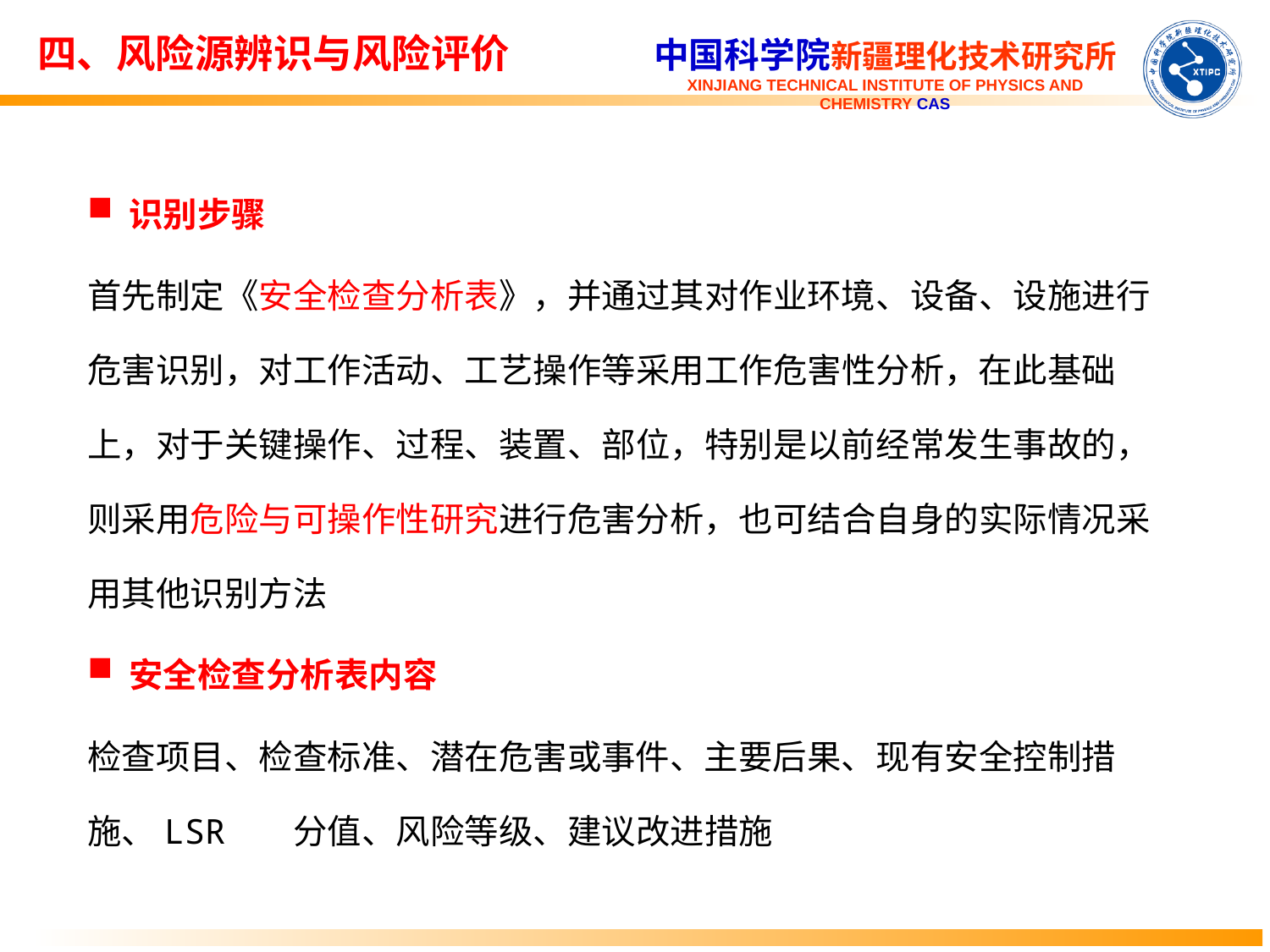

四、风险源辨识与风险评价
识别步骤
首先制定《安全检查分析表》，并通过其对作业环境、设备、设施进行危害识别，对工作活动、工艺操作等采用工作危害性分析，在此基础上，对于关键操作、过程、装置、部位，特别是以前经常发生事故的，则采用危险与可操作性研究进行危害分析，也可结合自身的实际情况采用其他识别方法
安全检查分析表内容
检查项目、检查标准、潜在危害或事件、主要后果、现有安全控制措施、LSR	分值、风险等级、建议改进措施